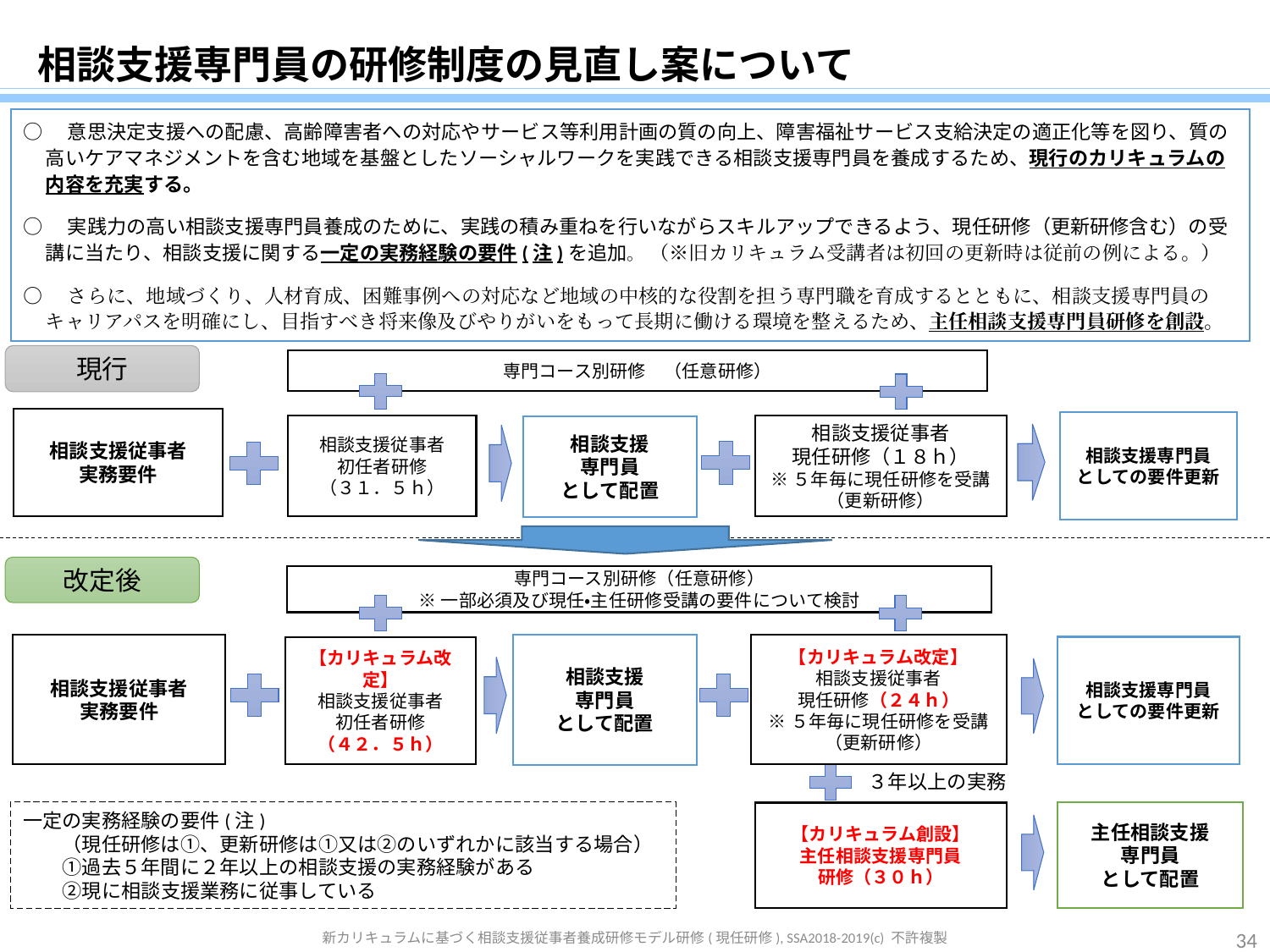

# 相談支援専門員の研修制度の見直し案について
○　意思決定支援への配慮、高齢障害者への対応やサービス等利用計画の質の向上、障害福祉サービス支給決定の適正化等を図り、質の高いケアマネジメントを含む地域を基盤としたソーシャルワークを実践できる相談支援専門員を養成するため、現行のカリキュラムの内容を充実する。

○　実践力の高い相談支援専門員養成のために、実践の積み重ねを行いながらスキルアップできるよう、現任研修（更新研修含む）の受講に当たり、相談支援に関する一定の実務経験の要件(注)を追加。 （※旧カリキュラム受講者は初回の更新時は従前の例による。）

○　さらに、地域づくり、人材育成、困難事例への対応など地域の中核的な役割を担う専門職を育成するとともに、相談支援専門員のキャリアパスを明確にし、目指すべき将来像及びやりがいをもって長期に働ける環境を整えるため、主任相談支援専門員研修を創設。
現行
専門コース別研修　（任意研修）

相談支援従事者
実務要件
相談支援専門員
としての要件更新
相談支援従事者
初任者研修
（３１．５ｈ）
相談支援従事者
現任研修（１８ｈ）
※５年毎に現任研修を受講
（更新研修）
相談支援
専門員
として配置

改定後
専門コース別研修（任意研修）
※一部必須及び現任・主任研修受講の要件について検討

相談支援従事者
実務要件
【カリキュラム改定】
相談支援従事者
現任研修（２４ｈ）
※５年毎に現任研修を受講
（更新研修）
相談支援
専門員
として配置
【カリキュラム改定】
相談支援従事者
初任者研修
（４２．５ｈ）
相談支援専門員
としての要件更新

３年以上の実務
一定の実務経験の要件(注)
　　（現任研修は①、更新研修は①又は②のいずれかに該当する場合）
　　①過去５年間に２年以上の相談支援の実務経験がある
　　②現に相談支援業務に従事している
【カリキュラム創設】
主任相談支援専門員
研修（３０ｈ）
主任相談支援
専門員
として配置

34
新カリキュラムに基づく相談支援従事者養成研修モデル研修(現任研修), SSA2018-2019(c) 不許複製